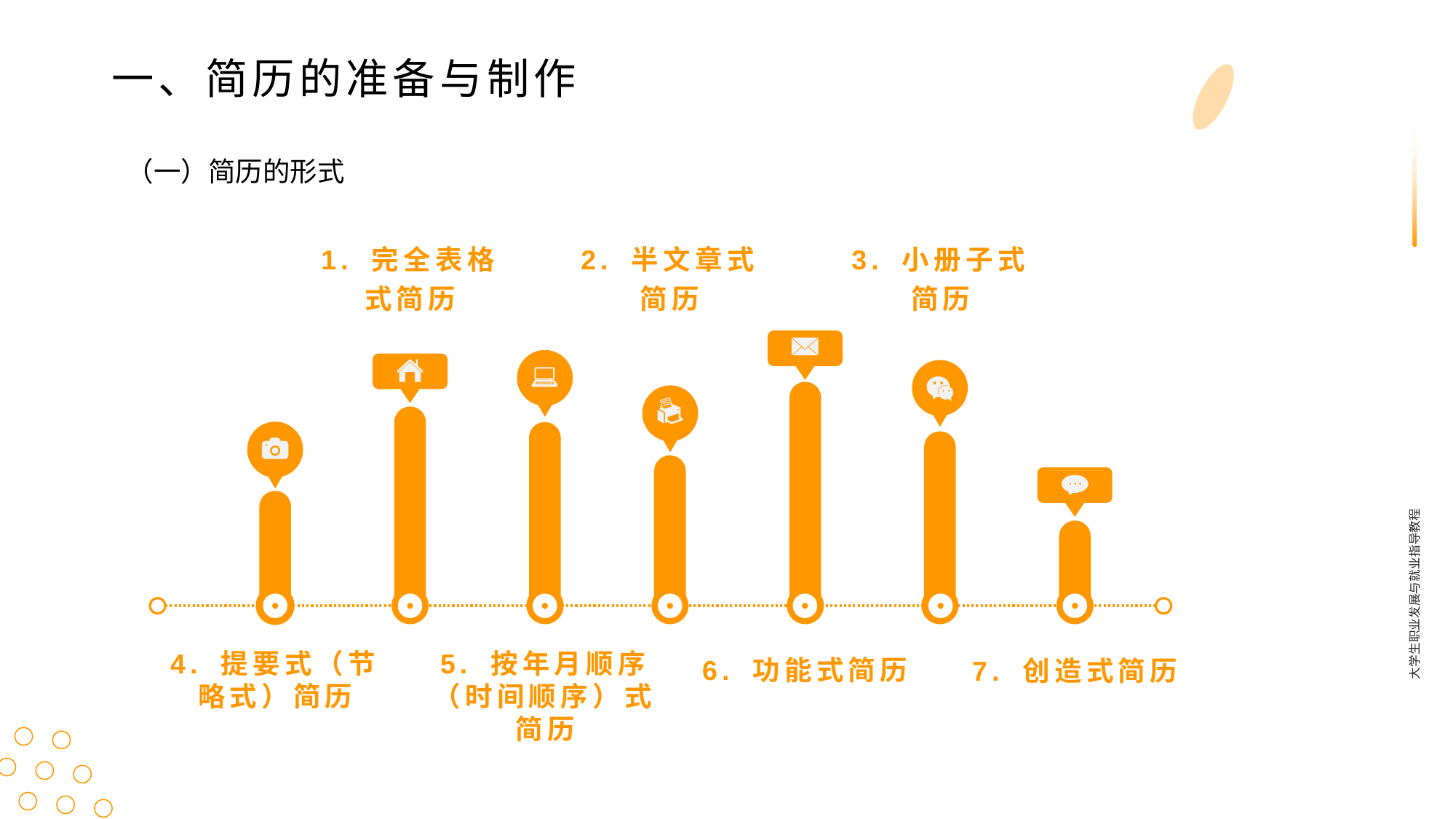

一、简历的准备与制作

（一）简历的形式

1. 完全表格式简历
2. 半文章式简历
3. 小册子式简历

大学生职业发展与就业指导教程

6. 功能式简历
4. 提要式（节略式）简历
5. 按年月顺序（时间顺序）式简历
7. 创造式简历